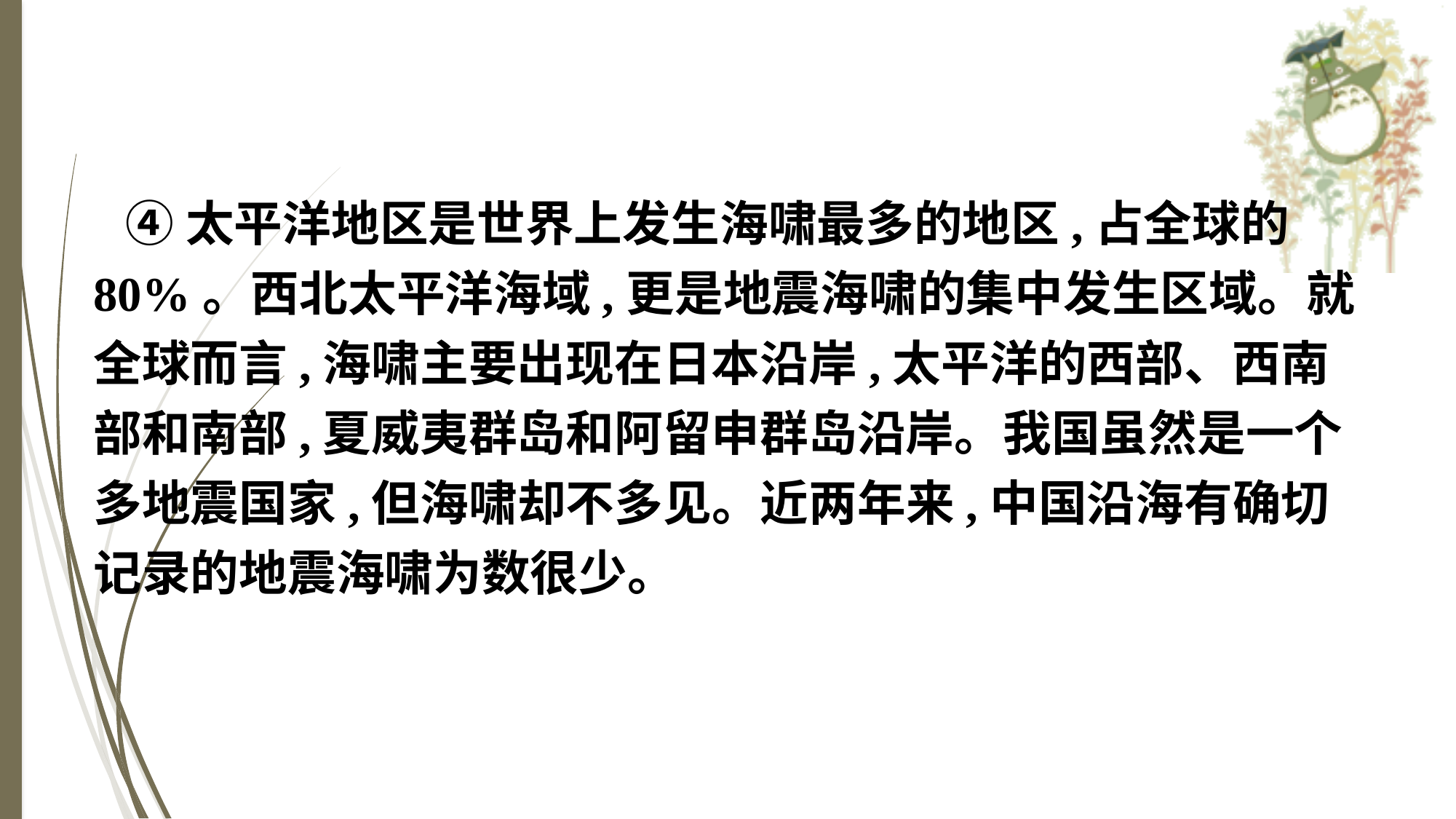

④太平洋地区是世界上发生海啸最多的地区,占全球的80%。西北太平洋海域,更是地震海啸的集中发生区域。就全球而言,海啸主要出现在日本沿岸,太平洋的西部、西南部和南部,夏威夷群岛和阿留申群岛沿岸。我国虽然是一个多地震国家,但海啸却不多见。近两年来,中国沿海有确切记录的地震海啸为数很少。